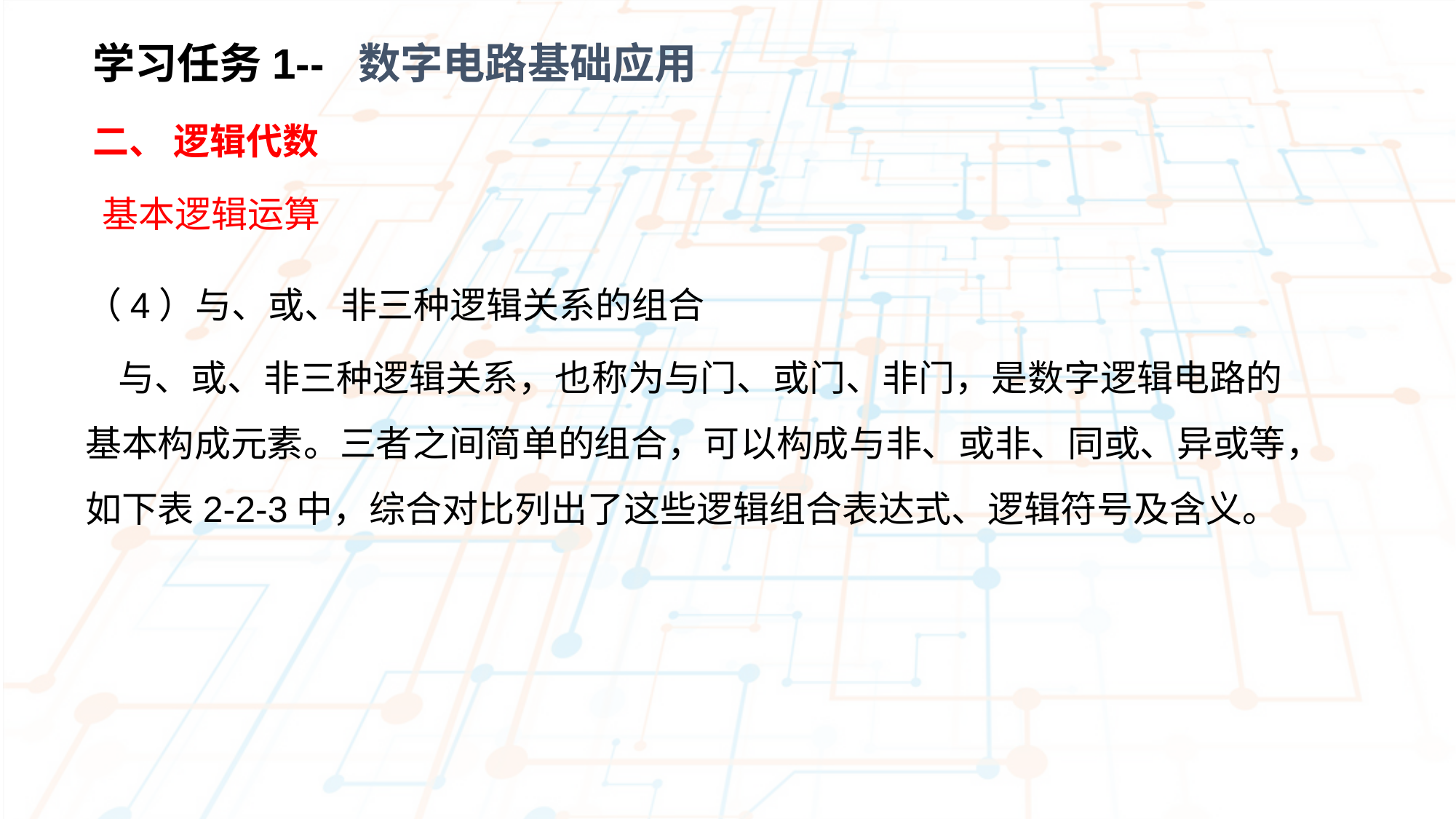

学习任务1--  数字电路基础应用
二、 逻辑代数

基本逻辑运算
（4）与、或、非三种逻辑关系的组合
   与、或、非三种逻辑关系，也称为与门、或门、非门，是数字逻辑电路的基本构成元素。三者之间简单的组合，可以构成与非、或非、同或、异或等，如下表2-2-3中，综合对比列出了这些逻辑组合表达式、逻辑符号及含义。